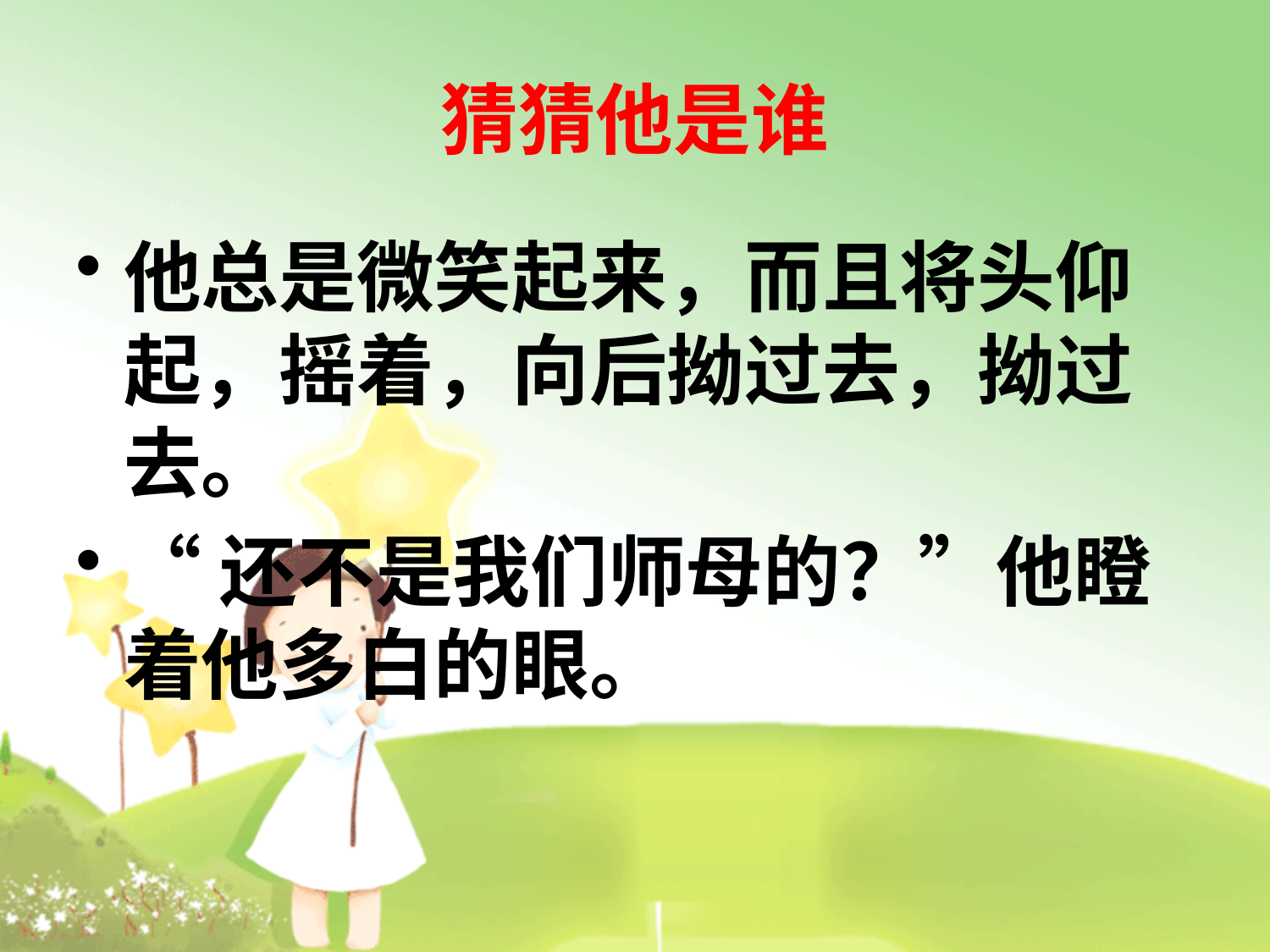

# 猜猜他是谁
他总是微笑起来，而且将头仰起，摇着，向后拗过去，拗过去。
“还不是我们师母的？”他瞪着他多白的眼。